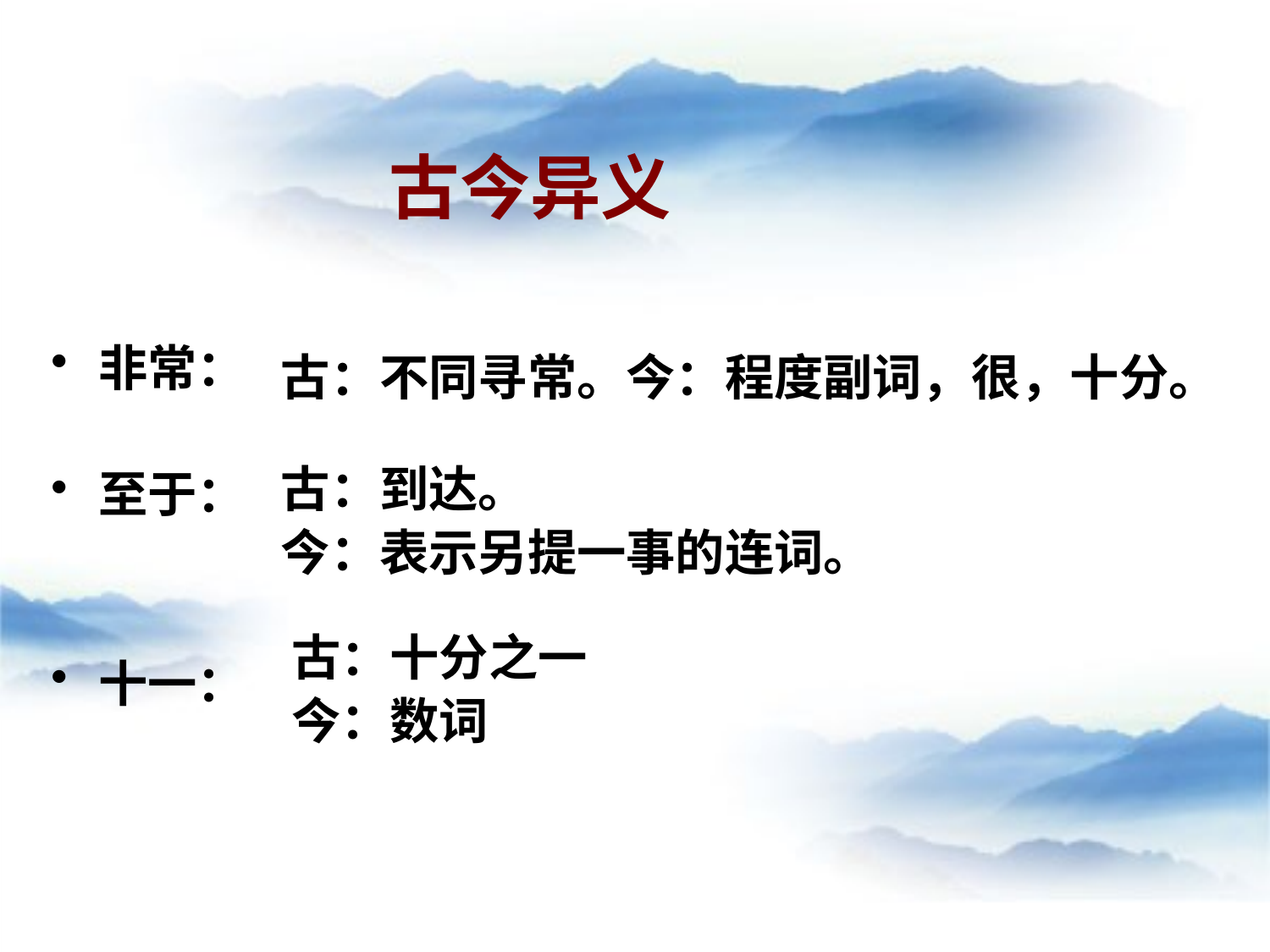

古今异义

非常：

至于：

十一：

古：不同寻常。今：程度副词，很，十分。

古：到达。
今：表示另提一事的连词。

古：十分之一
今：数词